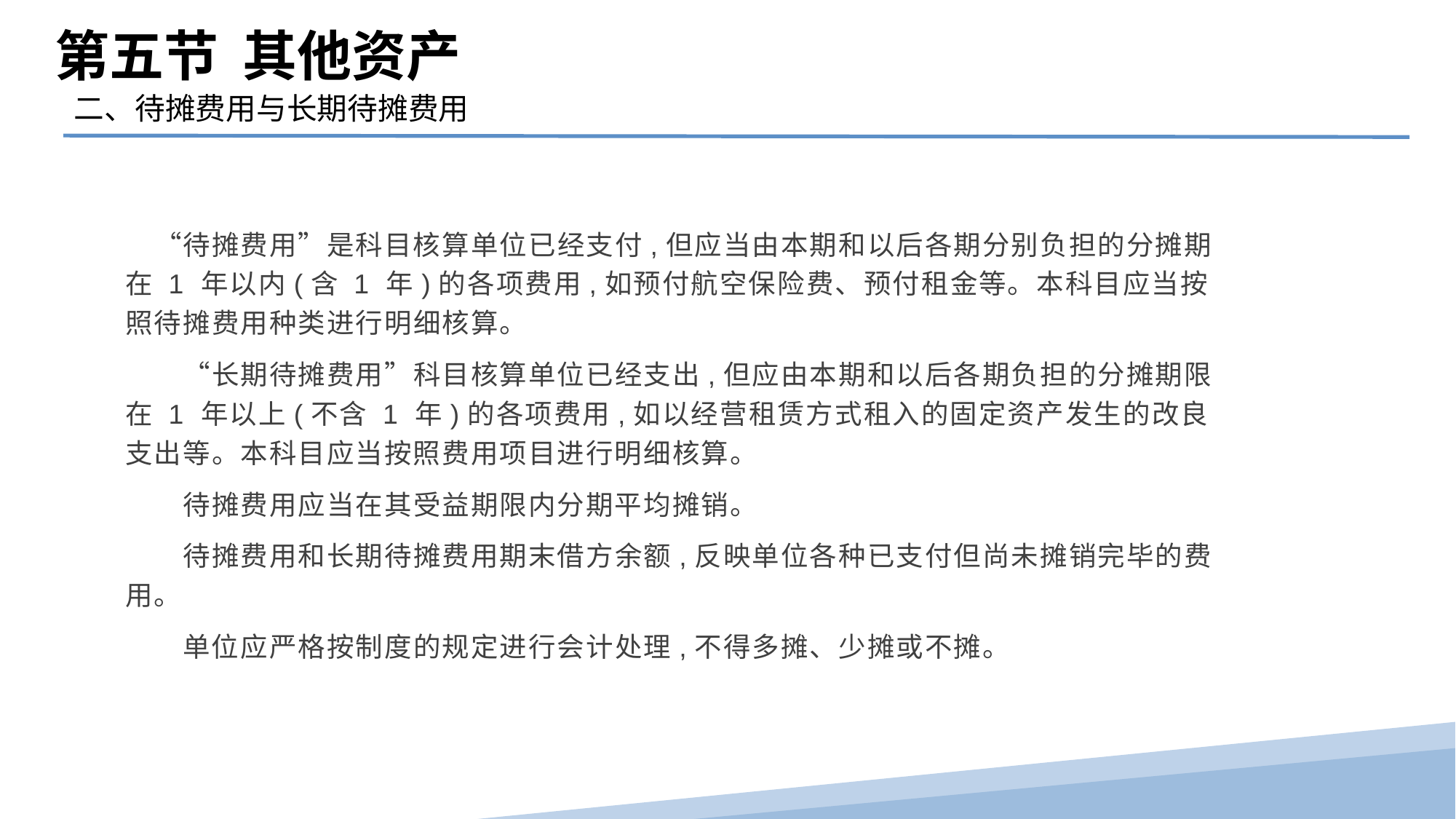

第五节  其他资产
二、待摊费用与长期待摊费用
　“待摊费用”是科目核算单位已经支付,但应当由本期和以后各期分别负担的分摊期在 1 年以内(含 1 年)的各项费用,如预付航空保险费、预付租金等。本科目应当按照待摊费用种类进行明细核算。
　　“长期待摊费用”科目核算单位已经支出,但应由本期和以后各期负担的分摊期限在 1 年以上(不含 1 年)的各项费用,如以经营租赁方式租入的固定资产发生的改良支出等。本科目应当按照费用项目进行明细核算。
　　待摊费用应当在其受益期限内分期平均摊销。
　　待摊费用和长期待摊费用期末借方余额,反映单位各种已支付但尚未摊销完毕的费用。
　　单位应严格按制度的规定进行会计处理,不得多摊、少摊或不摊。